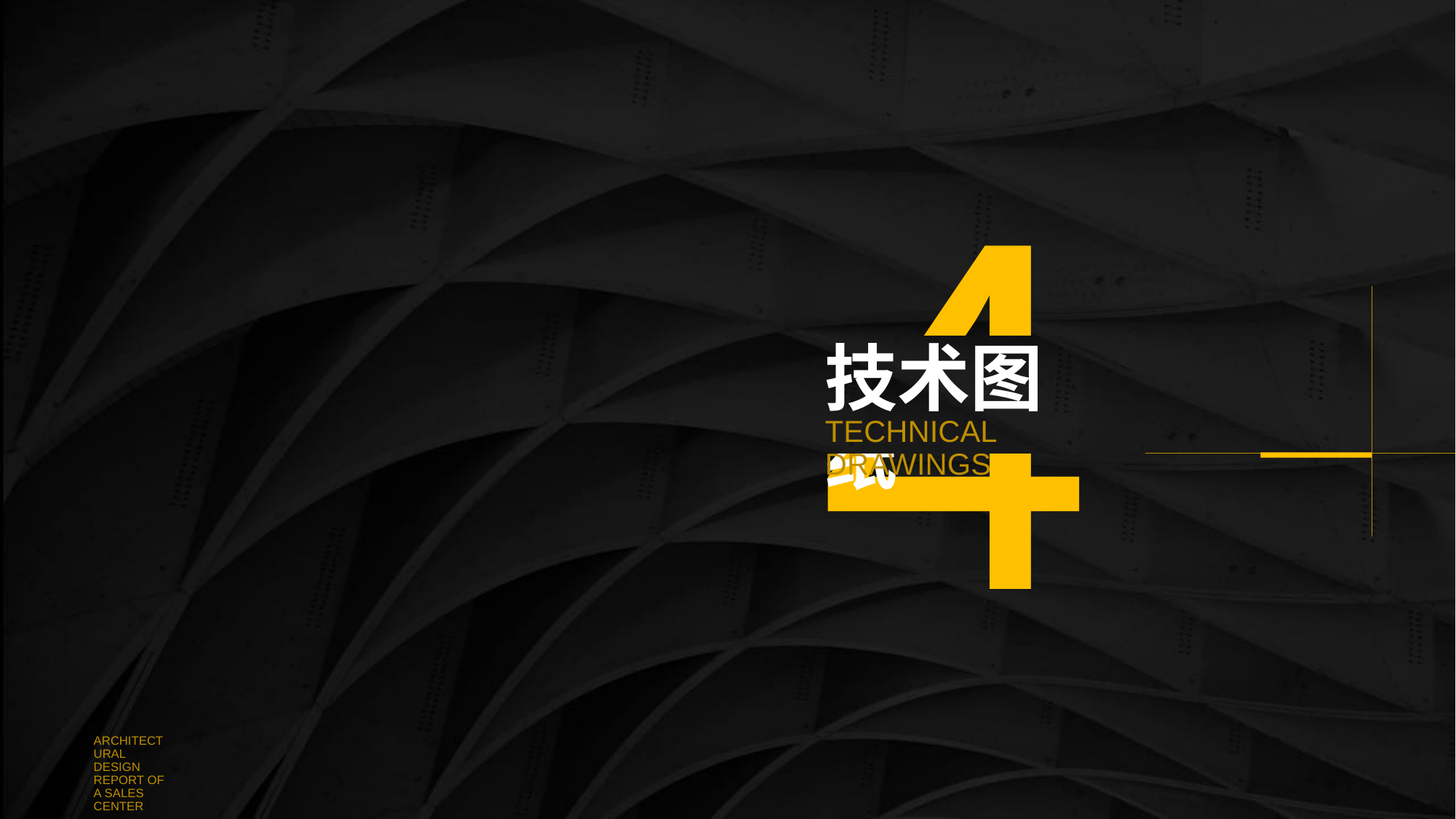

4
技术图纸
TECHNICAL DRAWINGS
ARCHITECTURAL DESIGN REPORT OF A SALES CENTER